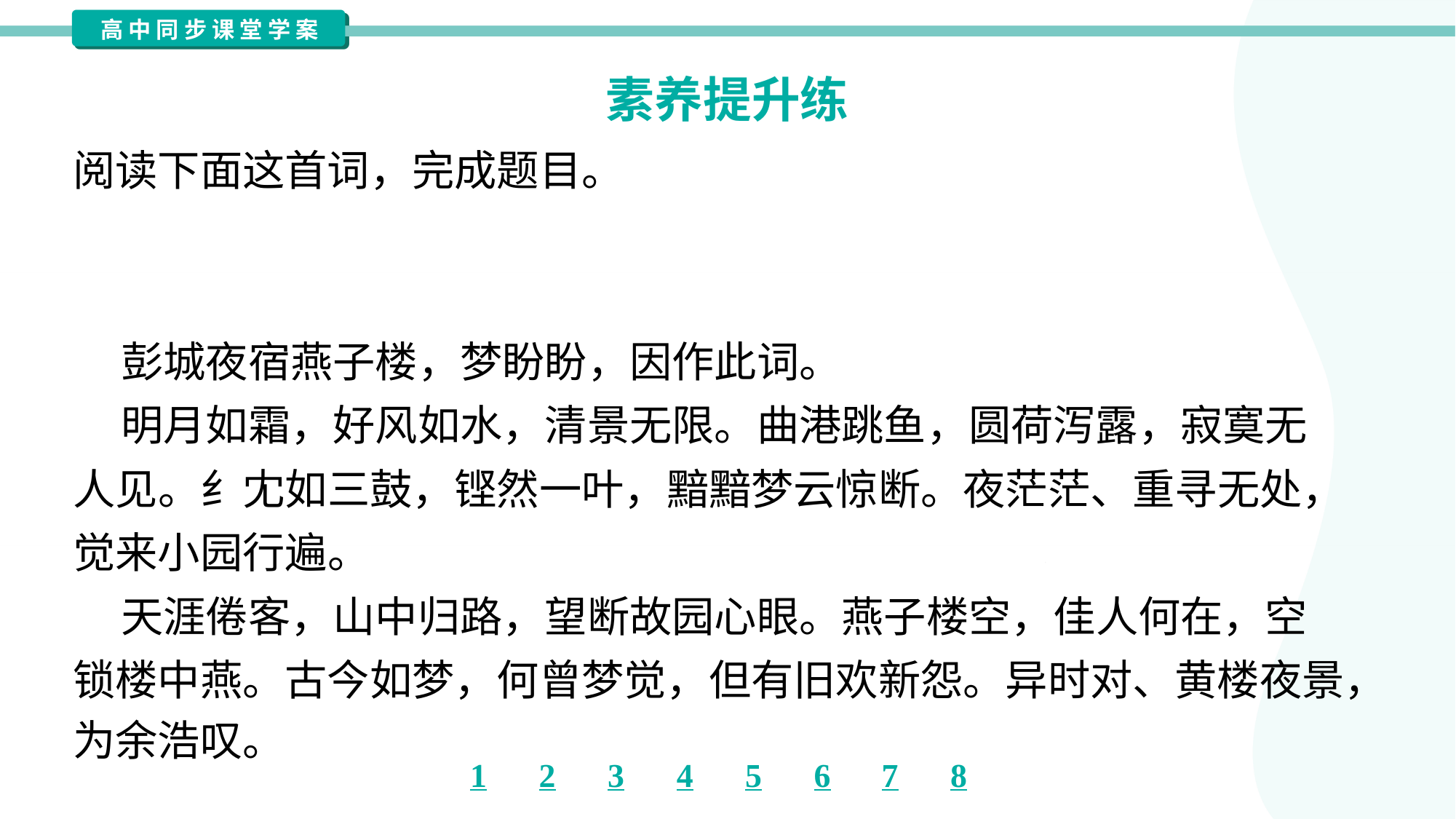

素养提升练
阅读下面这首词，完成题目。
永遇乐
苏 轼
    彭城夜宿燕子楼，梦盼盼，因作此词。
    明月如霜，好风如水，清景无限。曲港跳鱼，圆荷泻露，寂寞无
人见。纟冘如三鼓，铿然一叶，黯黯梦云惊断。夜茫茫、重寻无处，
觉来小园行遍。
    天涯倦客，山中归路，望断故园心眼。燕子楼空，佳人何在，空
锁楼中燕。古今如梦，何曾梦觉，但有旧欢新怨。异时对、黄楼夜景，
为余浩叹。#1.1.4